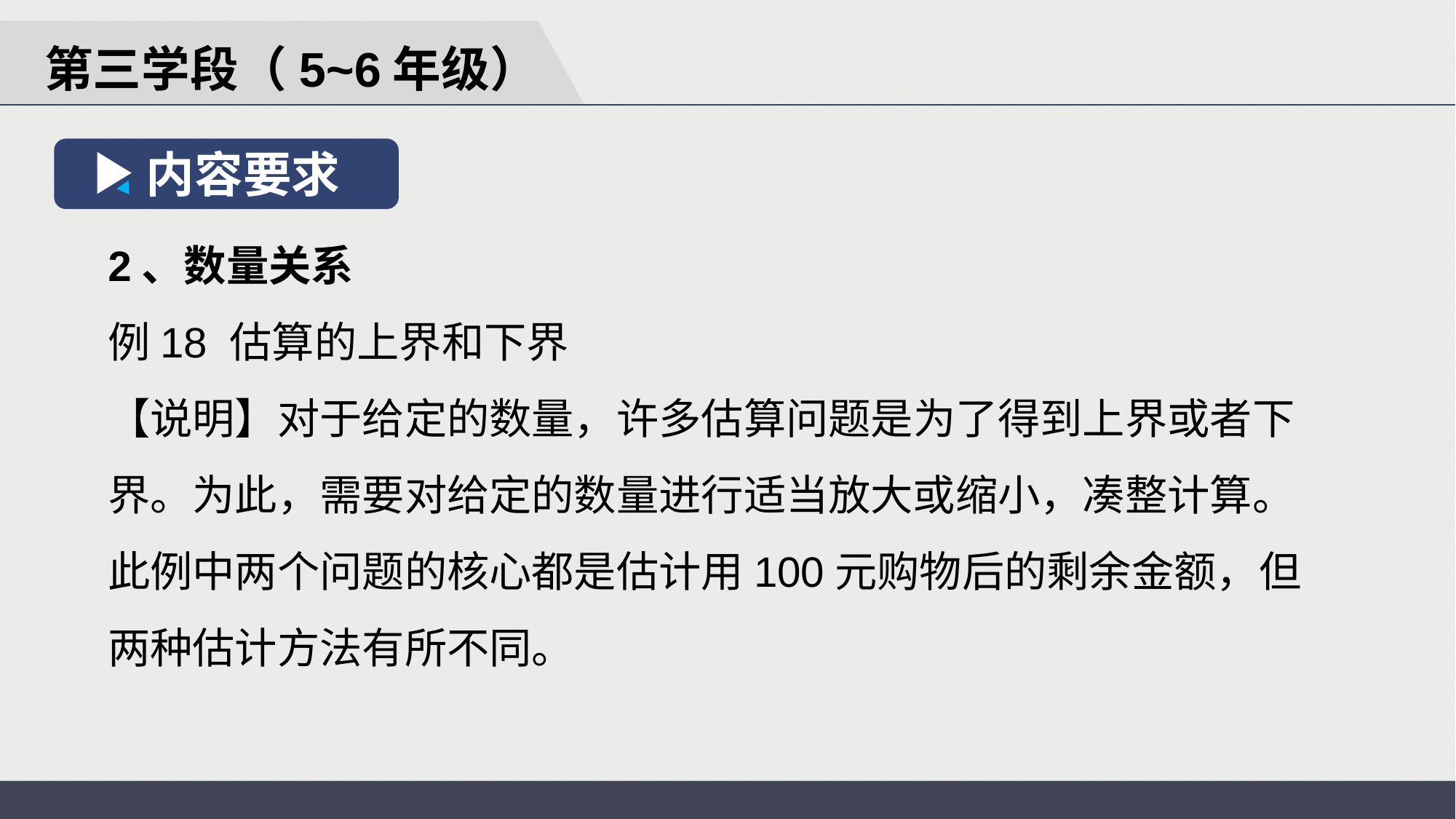

第三学段（5~6年级）
内容要求

2、数量关系
例18 估算的上界和下界
【说明】对于给定的数量，许多估算问题是为了得到上界或者下界。为此，需要对给定的数量进行适当放大或缩小，凑整计算。此例中两个问题的核心都是估计用100元购物后的剩余金额，但两种估计方法有所不同。